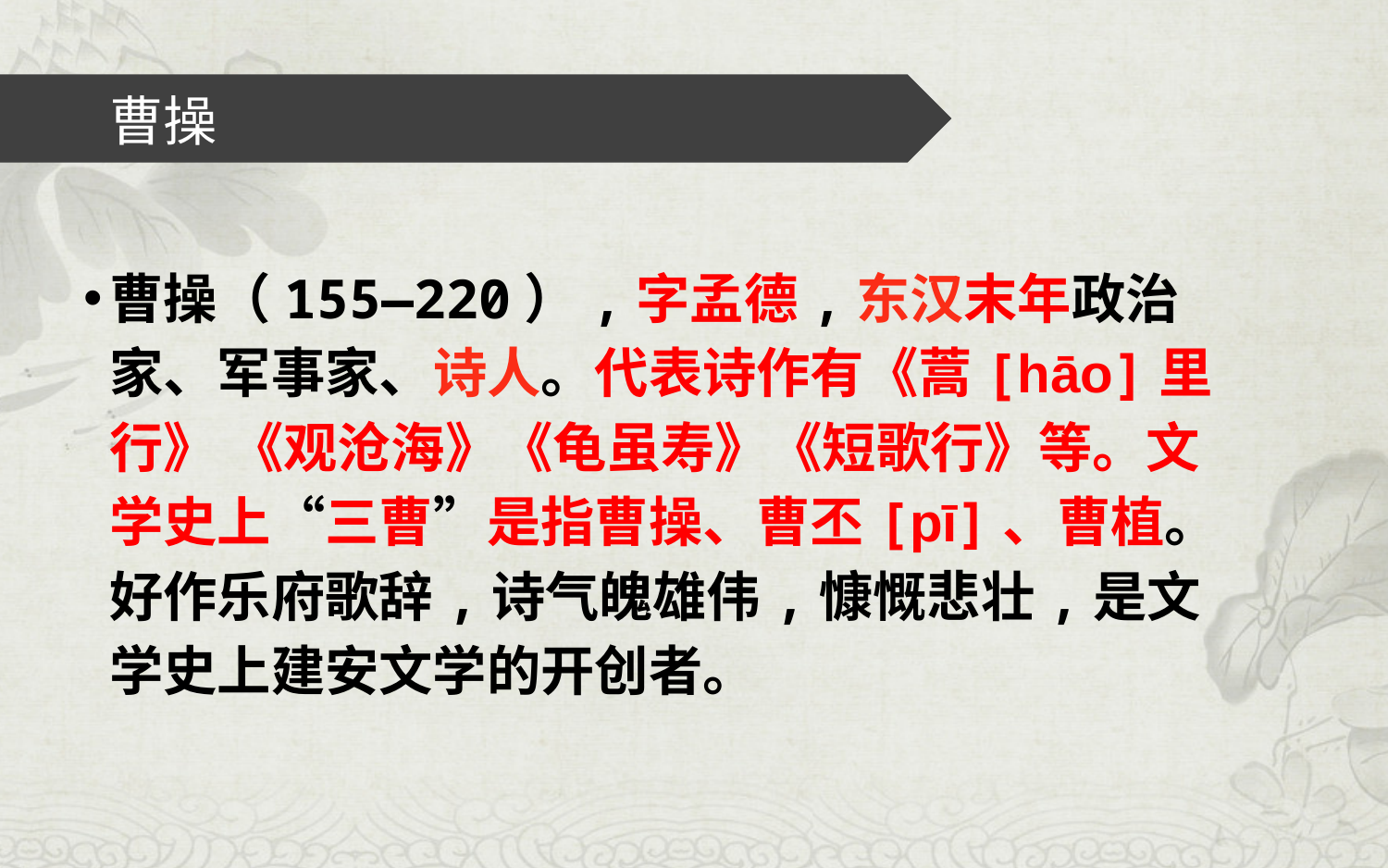

# 曹操
曹操（155—220）,字孟德,东汉末年政治家、军事家、诗人。代表诗作有《蒿[hāo]里行》 《观沧海》《龟虽寿》《短歌行》等。文学史上“三曹”是指曹操、曹丕[pī]、曹植。好作乐府歌辞,诗气魄雄伟,慷慨悲壮,是文学史上建安文学的开创者。